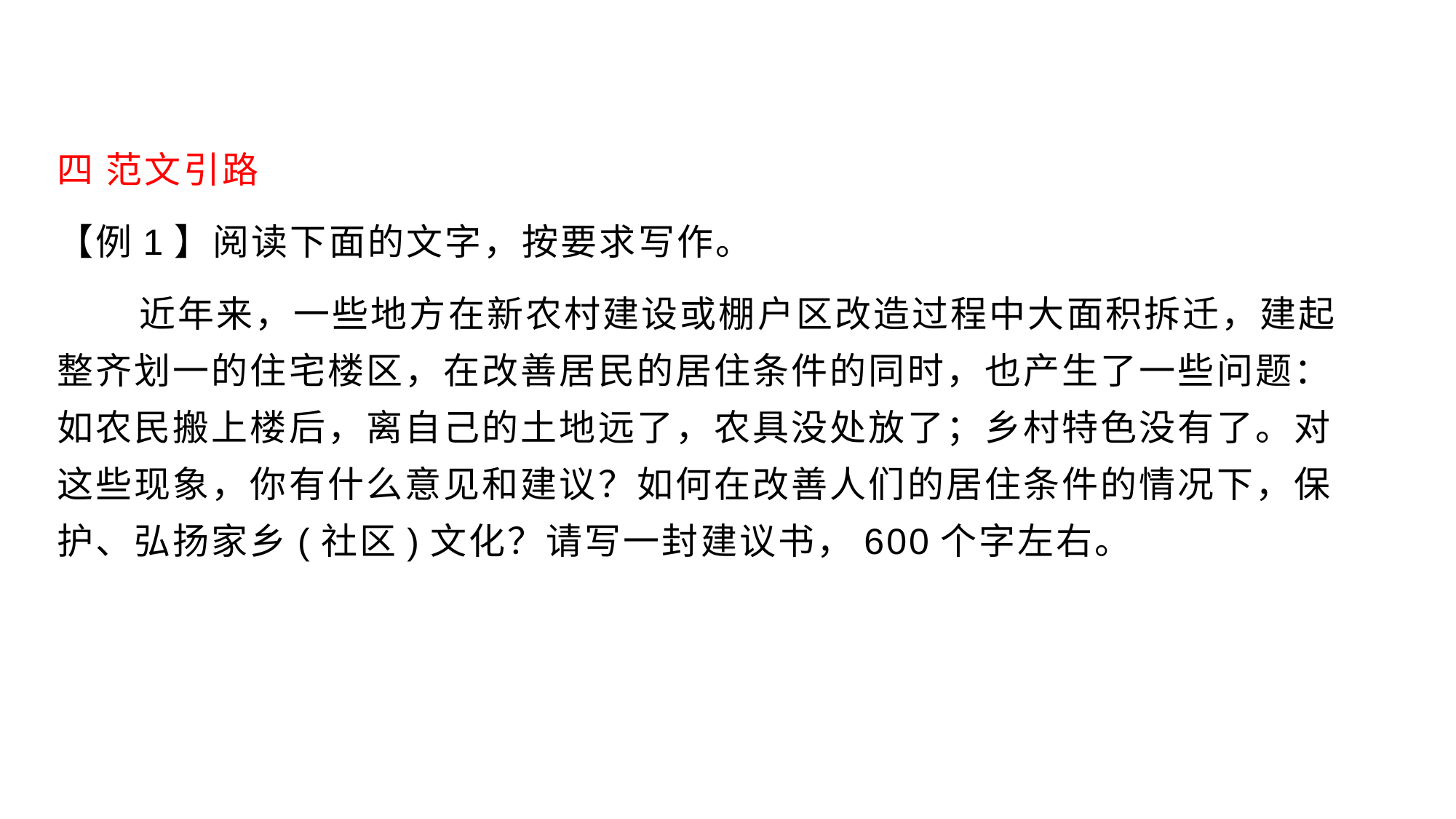

四 范文引路
【例1】阅读下面的文字，按要求写作。
       近年来，一些地方在新农村建设或棚户区改造过程中大面积拆迁，建起整齐划一的住宅楼区，在改善居民的居住条件的同时，也产生了一些问题：如农民搬上楼后，离自己的土地远了，农具没处放了；乡村特色没有了。对这些现象，你有什么意见和建议？如何在改善人们的居住条件的情况下，保护、弘扬家乡(社区)文化？请写一封建议书，600个字左右。